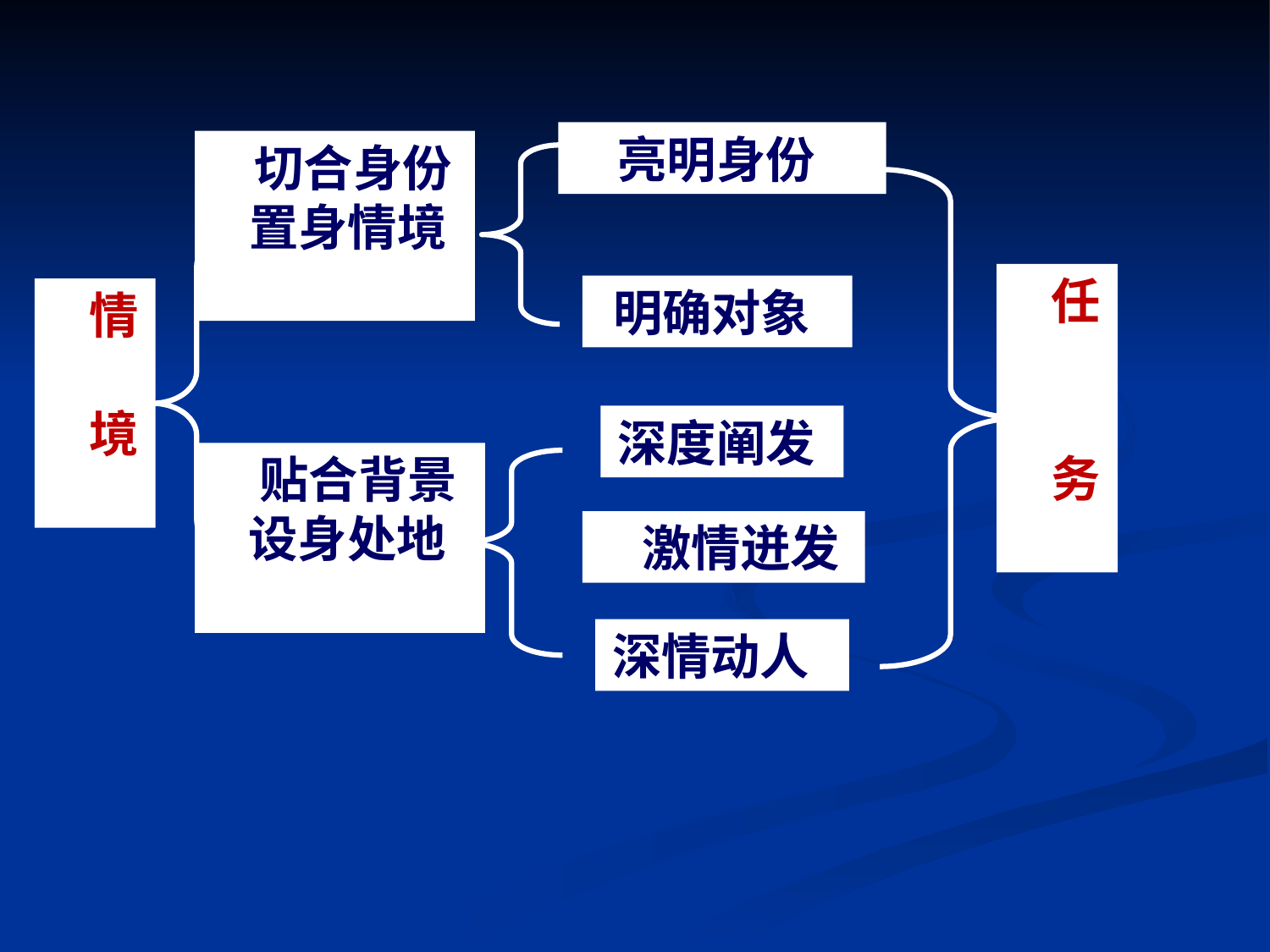

亮明身份

切合身份
置身情境

明确对象
任

务
情

境
深度阐发

贴合背景
设身处地
  激情迸发
深情动人